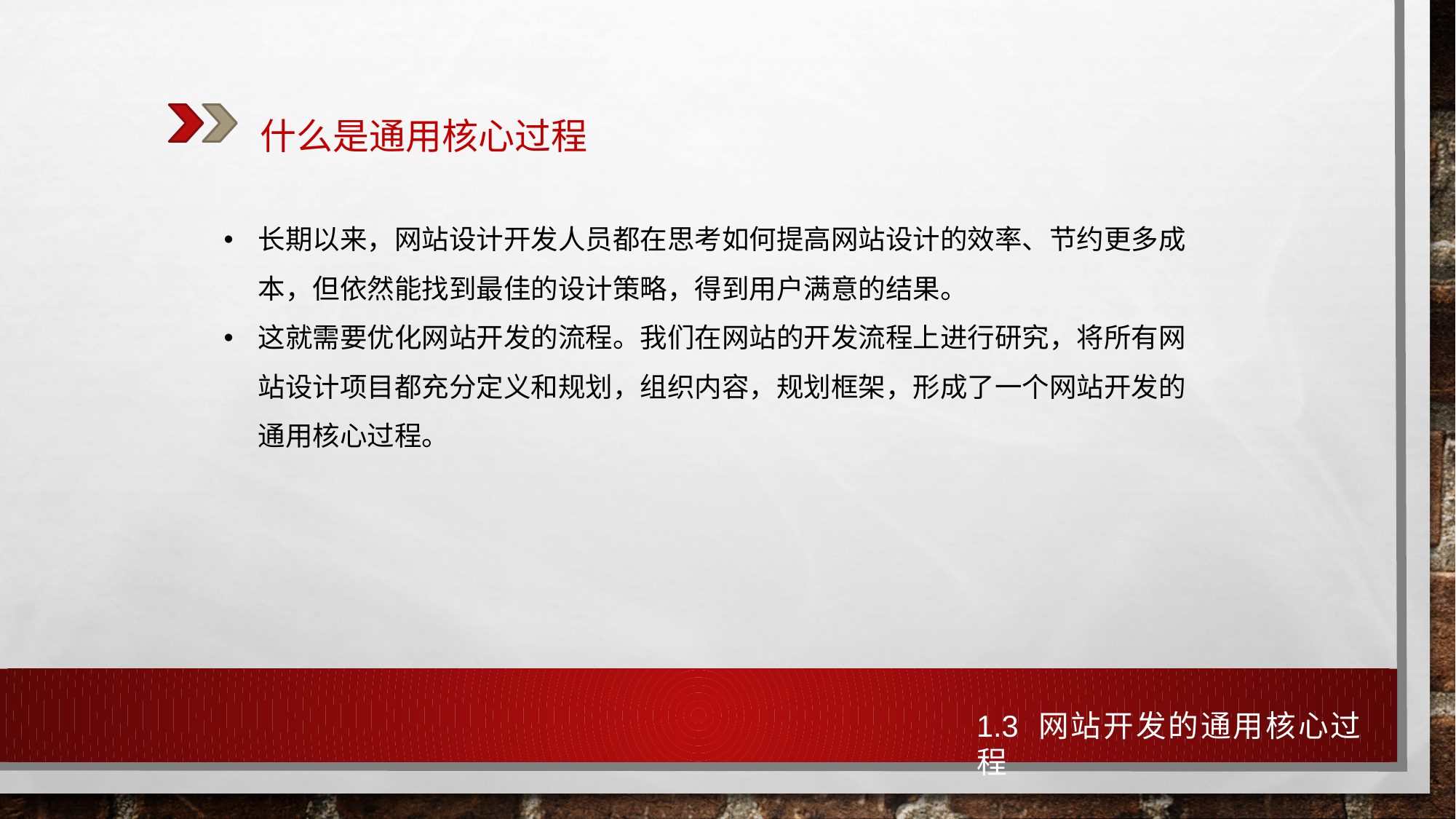

什么是通用核心过程

长期以来，网站设计开发人员都在思考如何提高网站设计的效率、节约更多成本，但依然能找到最佳的设计策略，得到用户满意的结果。
这就需要优化网站开发的流程。我们在网站的开发流程上进行研究，将所有网站设计项目都充分定义和规划，组织内容，规划框架，形成了一个网站开发的通用核心过程。

1.3 网站开发的通用核心过程